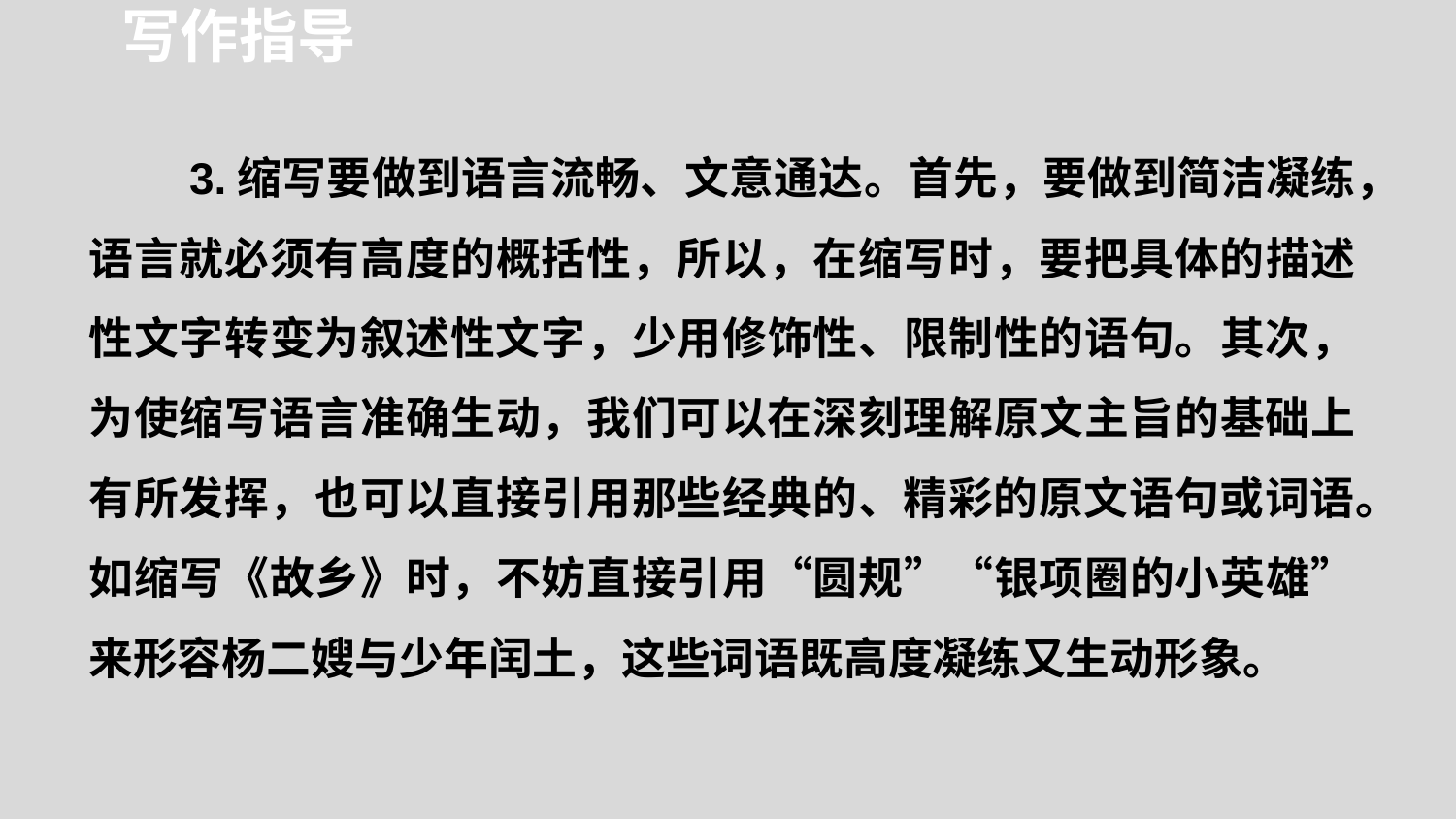

写作指导
3.缩写要做到语言流畅、文意通达。首先，要做到简洁凝练，语言就必须有高度的概括性，所以，在缩写时，要把具体的描述性文字转变为叙述性文字，少用修饰性、限制性的语句。其次，为使缩写语言准确生动，我们可以在深刻理解原文主旨的基础上有所发挥，也可以直接引用那些经典的、精彩的原文语句或词语。如缩写《故乡》时，不妨直接引用“圆规”“银项圈的小英雄”来形容杨二嫂与少年闰土，这些词语既高度凝练又生动形象。